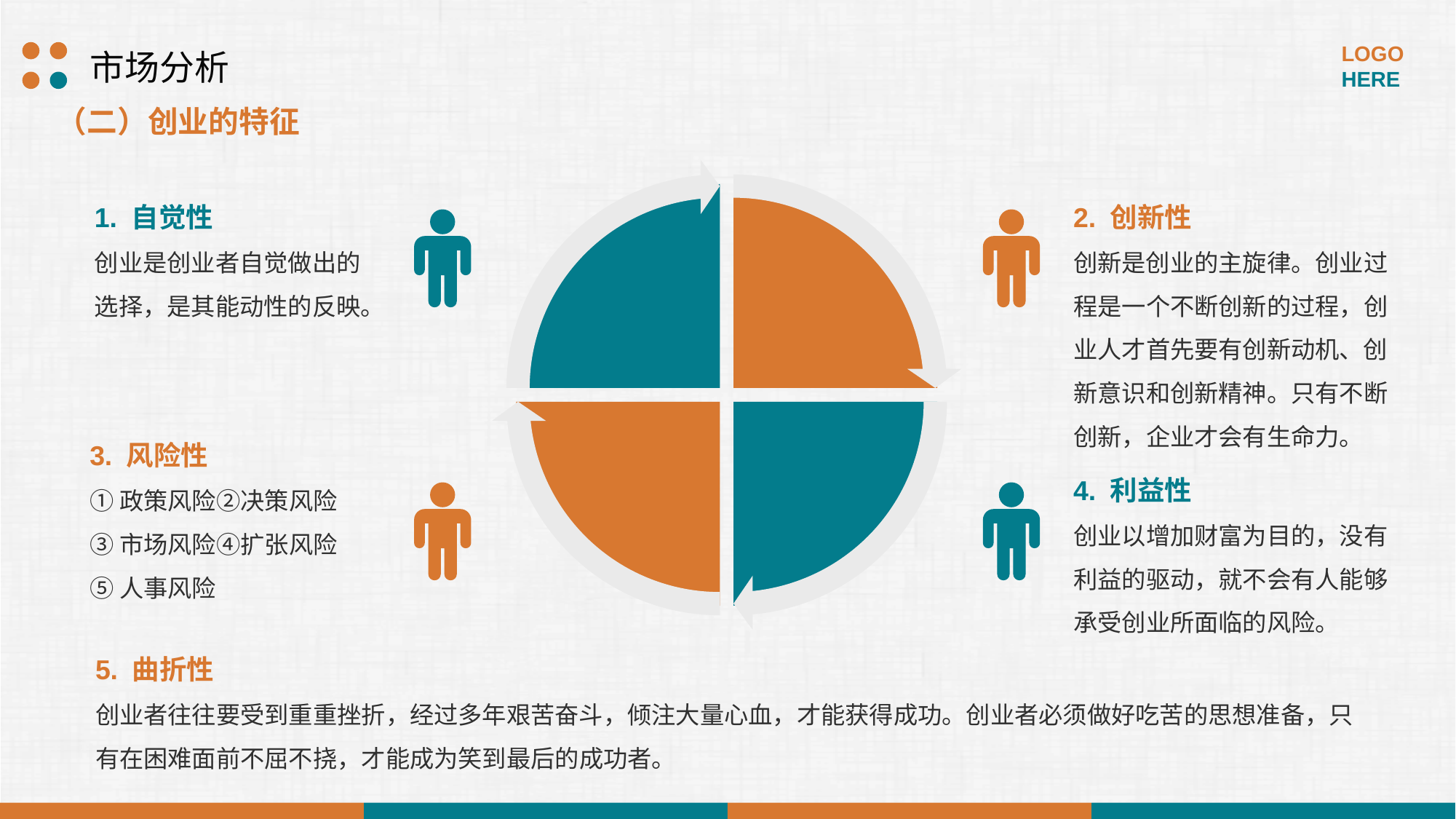

市场分析
（二）创业的特征

2. 创新性
创新是创业的主旋律。创业过程是一个不断创新的过程，创业人才首先要有创新动机、创新意识和创新精神。只有不断创新，企业才会有生命力。
1. 自觉性
创业是创业者自觉做出的选择，是其能动性的反映。

3. 风险性
①政策风险②决策风险
③市场风险④扩张风险
⑤人事风险
4. 利益性
创业以增加财富为目的，没有利益的驱动，就不会有人能够承受创业所面临的风险。

5. 曲折性
创业者往往要受到重重挫折，经过多年艰苦奋斗，倾注大量心血，才能获得成功。创业者必须做好吃苦的思想准备，只有在困难面前不屈不挠，才能成为笑到最后的成功者。